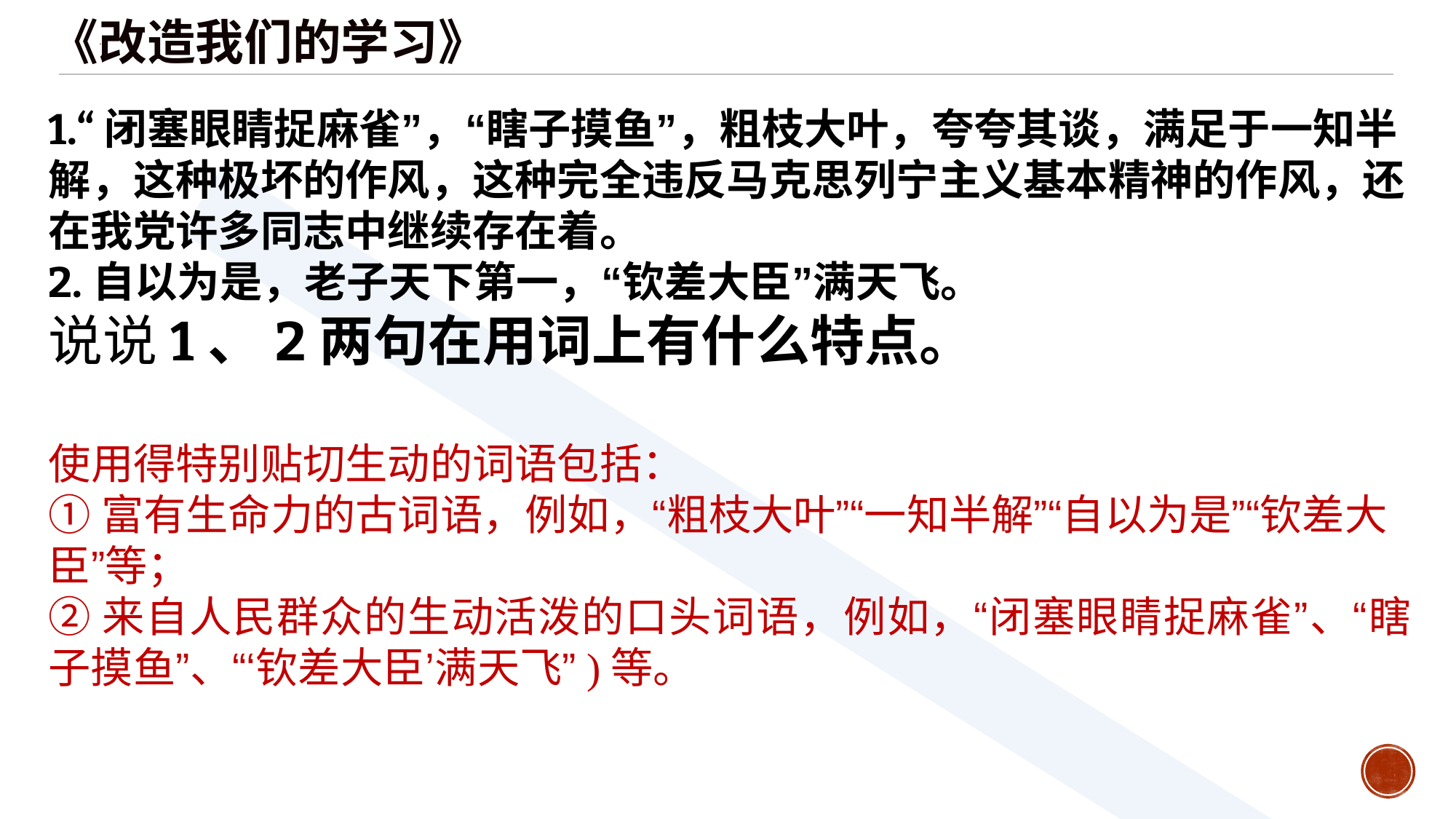

《改造我们的学习》
1.“闭塞眼睛捉麻雀”，“瞎子摸鱼”，粗枝大叶，夸夸其谈，满足于一知半解，这种极坏的作风，这种完全违反马克思列宁主义基本精神的作风，还在我党许多同志中继续存在着。
2.自以为是，老子天下第一，“钦差大臣”满天飞。
说说1、2两句在用词上有什么特点。

使用得特别贴切生动的词语包括：
①富有生命力的古词语，例如，“粗枝大叶”“一知半解”“自以为是”“钦差大臣”等；
②来自人民群众的生动活泼的口头词语，例如，“闭塞眼睛捉麻雀”、“瞎子摸鱼”、“‘钦差大臣’满天飞”)等。